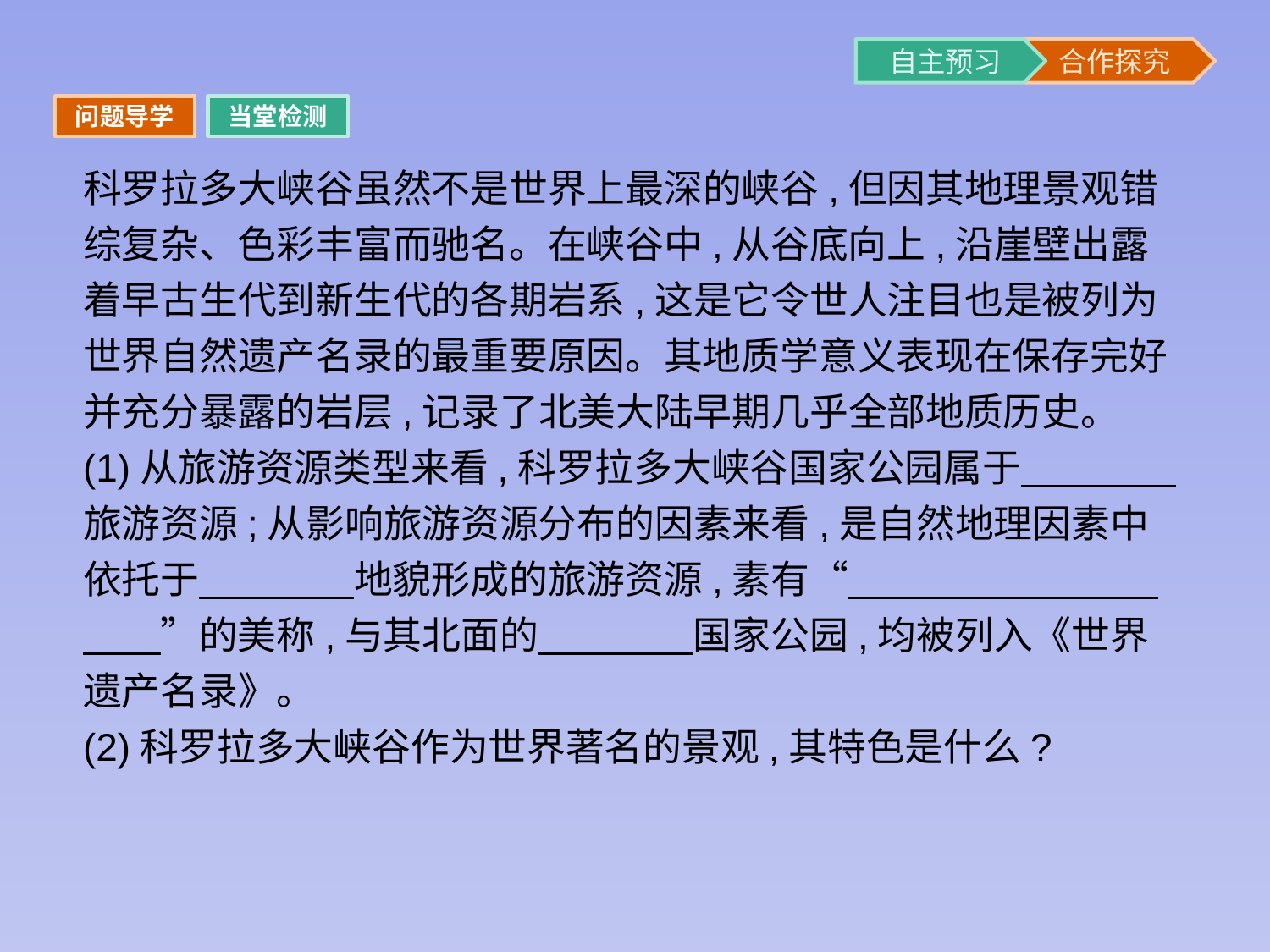

问题导学
当堂检测
科罗拉多大峡谷虽然不是世界上最深的峡谷,但因其地理景观错综复杂、色彩丰富而驰名。在峡谷中,从谷底向上,沿崖壁出露着早古生代到新生代的各期岩系,这是它令世人注目也是被列为世界自然遗产名录的最重要原因。其地质学意义表现在保存完好并充分暴露的岩层,记录了北美大陆早期几乎全部地质历史。
(1)从旅游资源类型来看,科罗拉多大峡谷国家公园属于　　　　旅游资源;从影响旅游资源分布的因素来看,是自然地理因素中依托于　　　　地貌形成的旅游资源,素有“　　　　　　　　　　”的美称,与其北面的　　　　国家公园,均被列入《世界遗产名录》。
(2)科罗拉多大峡谷作为世界著名的景观,其特色是什么?